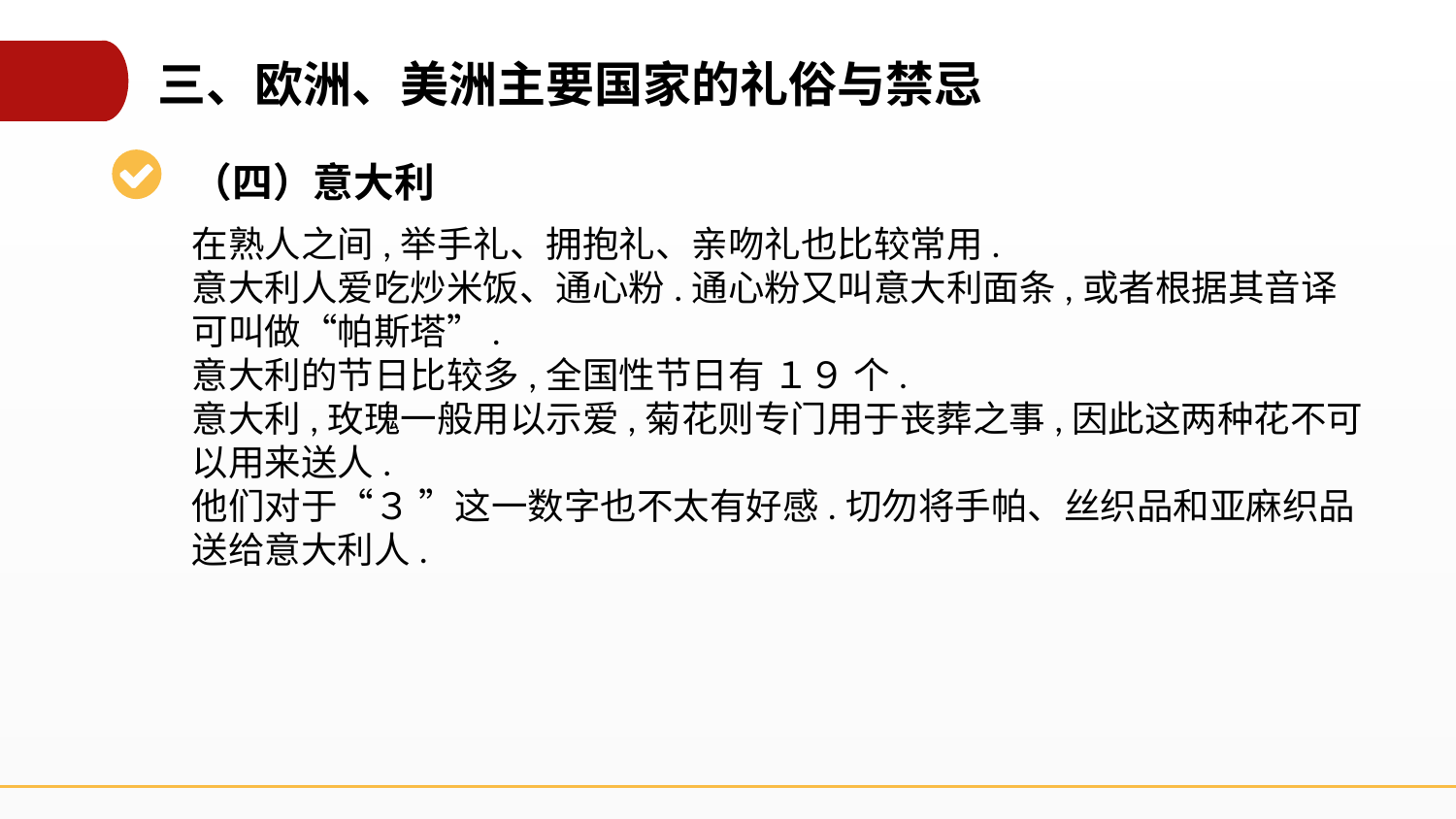

三、欧洲、美洲主要国家的礼俗与禁忌

（四）意大利
在熟人之间,举手礼、拥抱礼、亲吻礼也比较常用.
意大利人爱吃炒米饭、通心粉.通心粉又叫意大利面条,或者根据其音译可叫做“帕斯塔”.
意大利的节日比较多,全国性节日有 １９ 个.
意大利,玫瑰一般用以示爱,菊花则专门用于丧葬之事,因此这两种花不可以用来送人.
他们对于“３ ”这一数字也不太有好感.切勿将手帕、丝织品和亚麻织品送给意大利人.